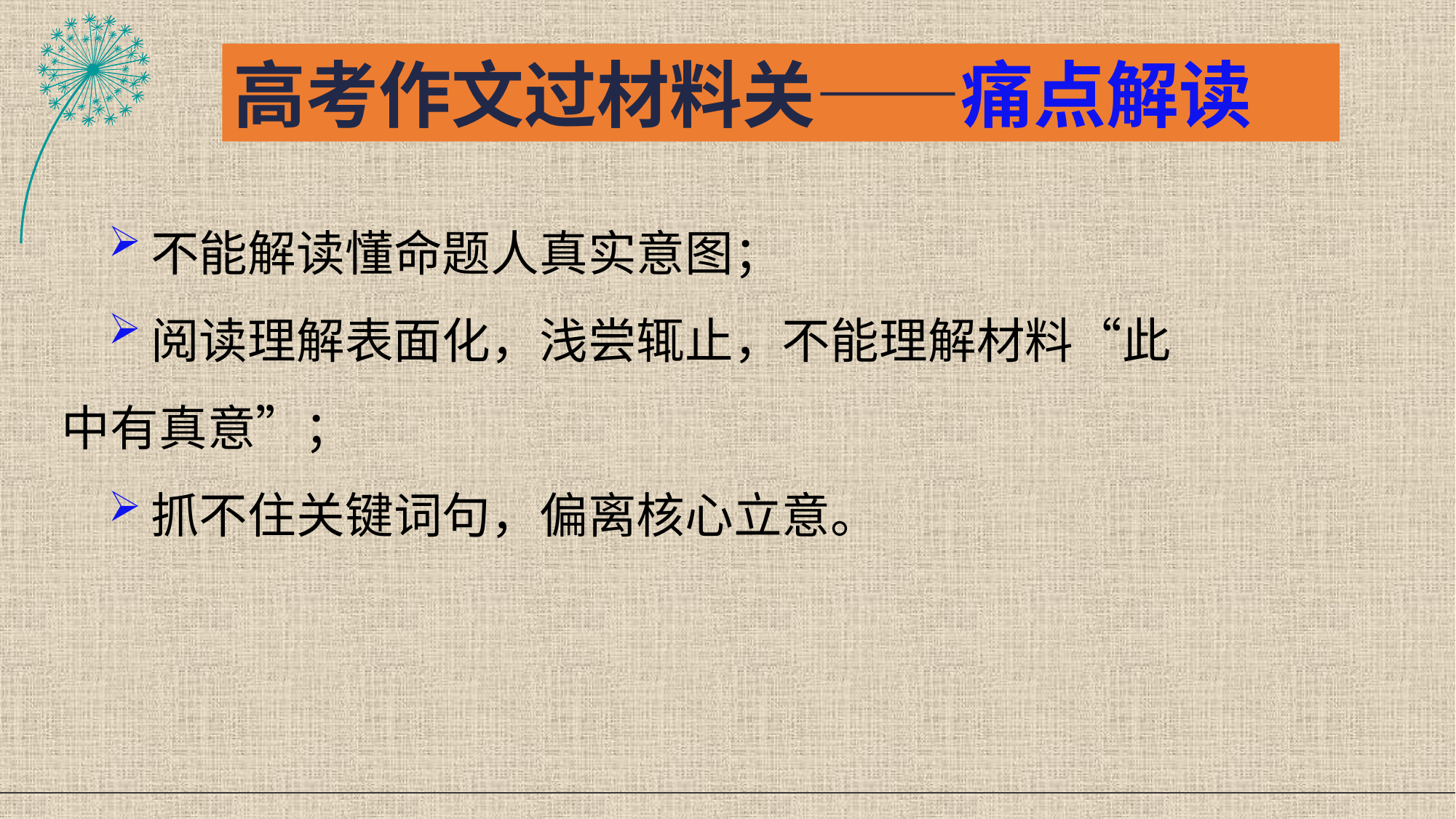

高考作文过材料关——痛点解读

 不能解读懂命题人真实意图；
 阅读理解表面化，浅尝辄止，不能理解材料“此中有真意”；
 抓不住关键词句，偏离核心立意。

#

37